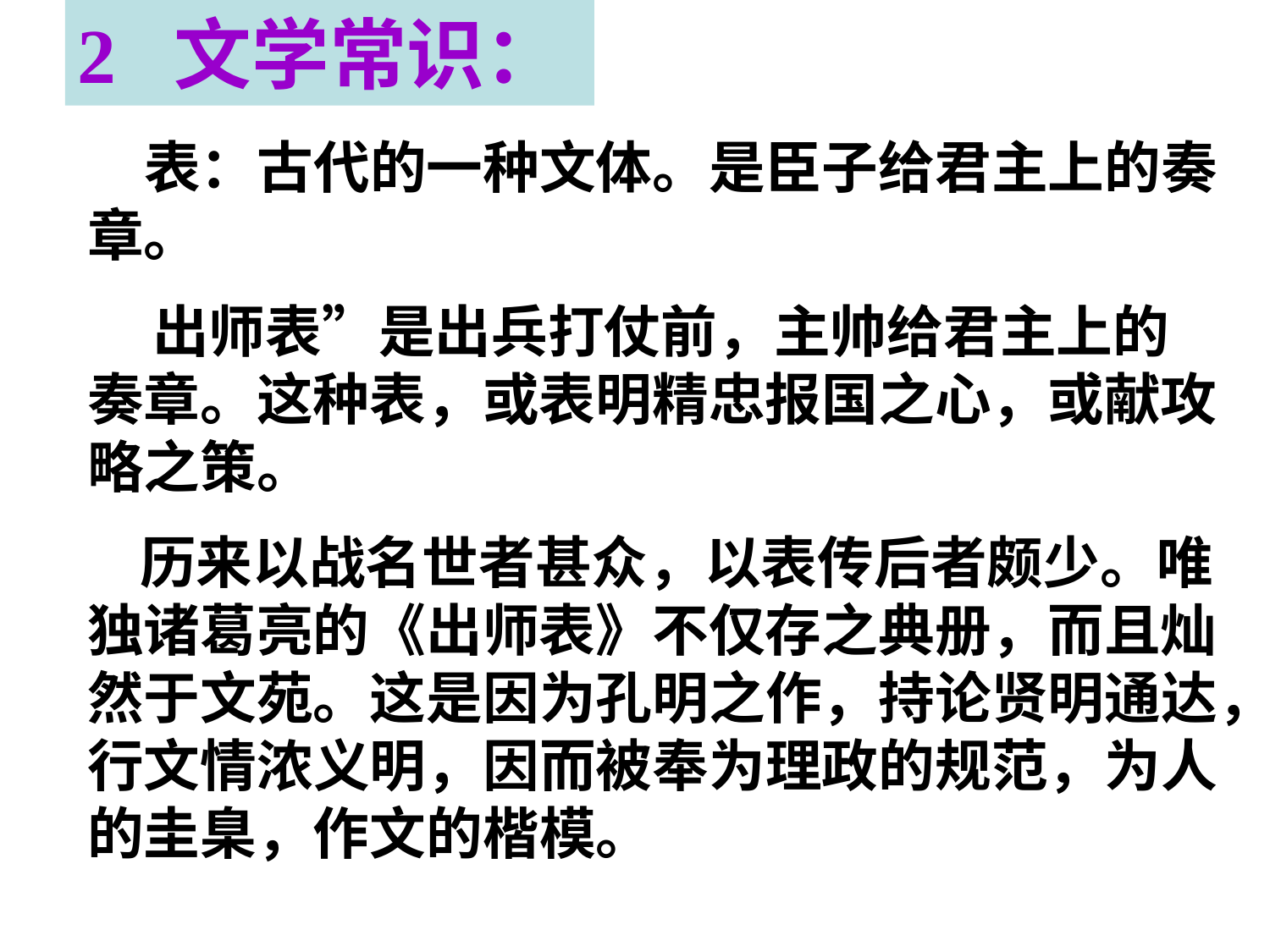

2  文学常识：
    表：古代的一种文体。是臣子给君主上的奏章。
    出师表”是出兵打仗前，主帅给君主上的奏章。这种表，或表明精忠报国之心，或献攻略之策。
   历来以战名世者甚众，以表传后者颇少。唯独诸葛亮的《出师表》不仅存之典册，而且灿然于文苑。这是因为孔明之作，持论贤明通达，行文情浓义明，因而被奉为理政的规范，为人的圭臬，作文的楷模。